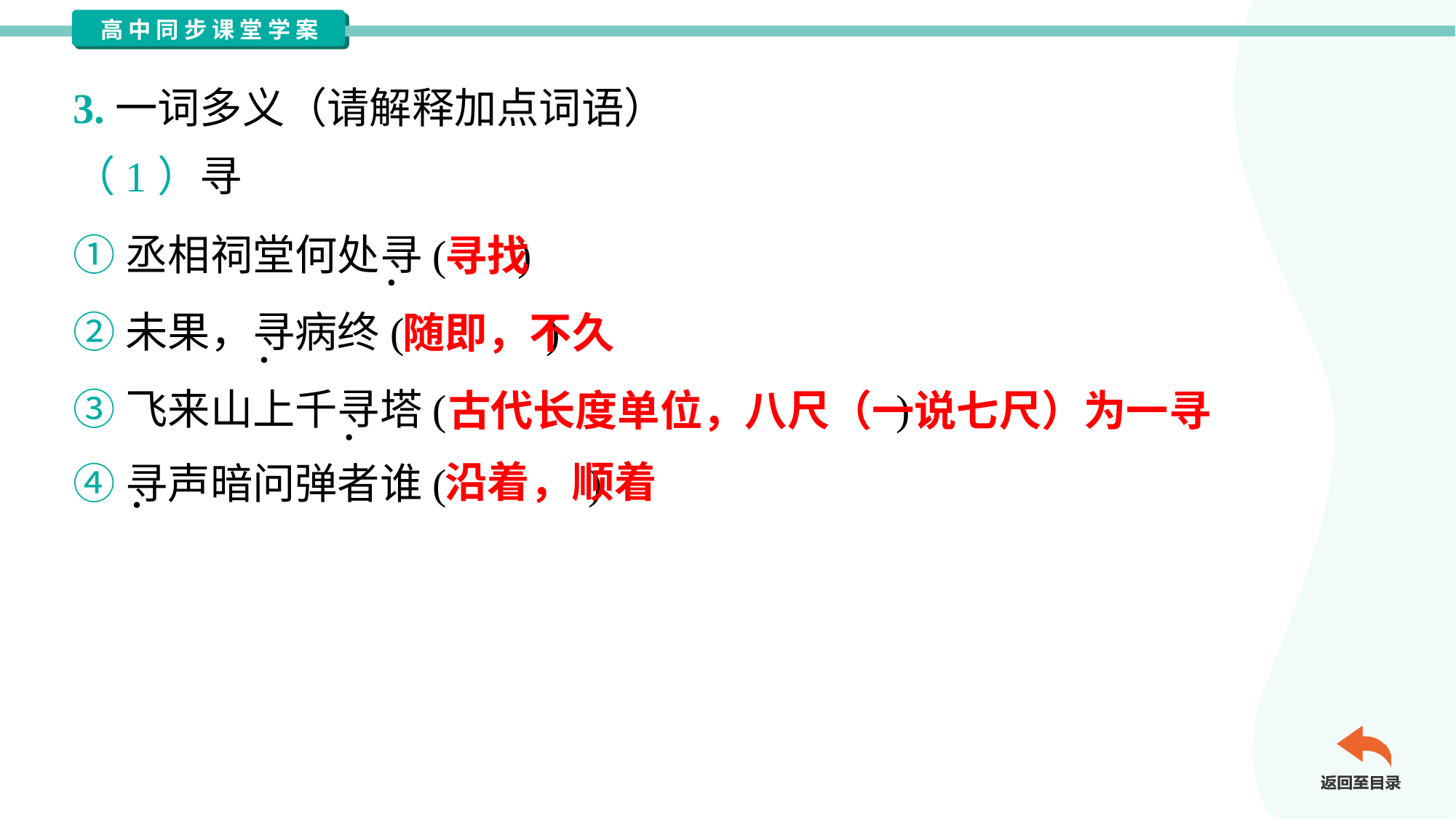

3.一词多义（请解释加点词语）
（1）寻
①丞相祠堂何处寻(      )
②未果，寻病终(            )
③飞来山上千寻塔(                                      )
④寻声暗问弹者谁(            )
寻找
随即，不久

古代长度单位，八尺（一说七尺）为一寻

沿着，顺着